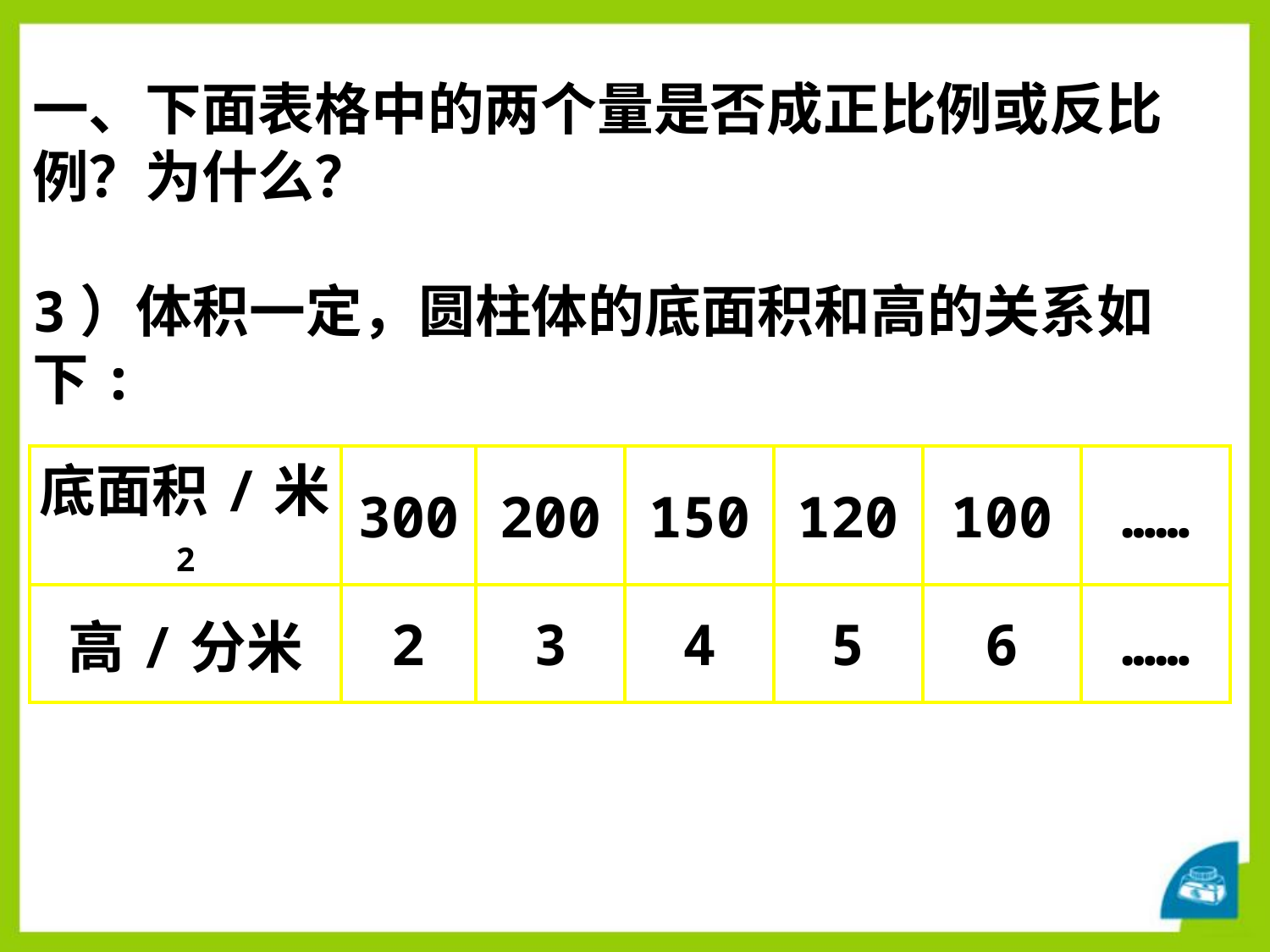

一、下面表格中的两个量是否成正比例或反比例？为什么？

3）体积一定，圆柱体的底面积和高的关系如下:
| 底面积/米2 | 300 | 200 | 150 | 120 | 100 | …… |
| --- | --- | --- | --- | --- | --- | --- |
| 高/分米 | 2 | 3 | 4 | 5 | 6 | …… |